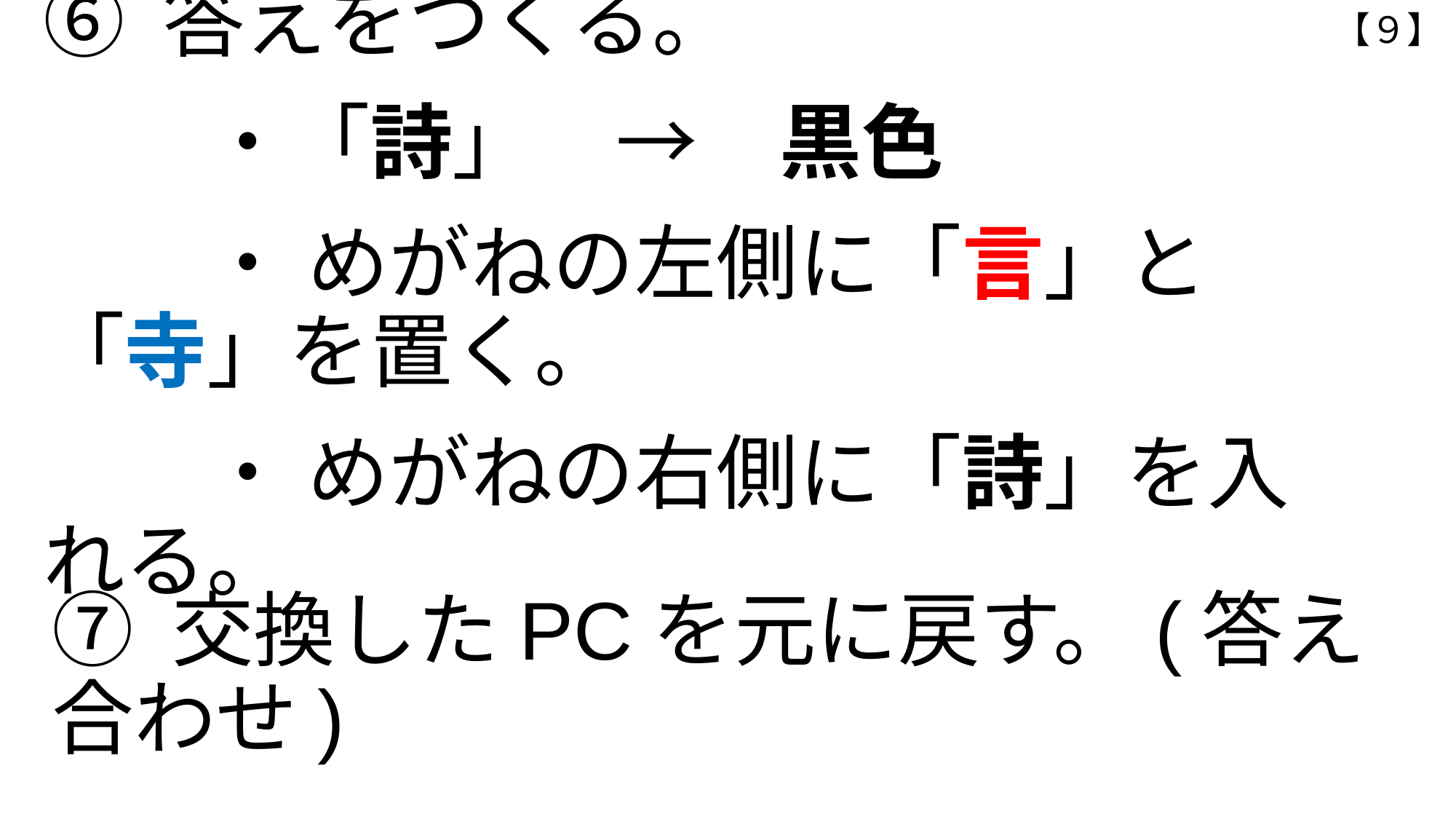

【９】
# ⑥ 答えをつくる。 　 　　・「詩」　→　黒色 　 　　・ めがねの左側に「言」と「寺」を置く。 　 　　・ めがねの右側に「詩」を入れる。
⑦ 交換したPCを元に戻す。(答え合わせ)